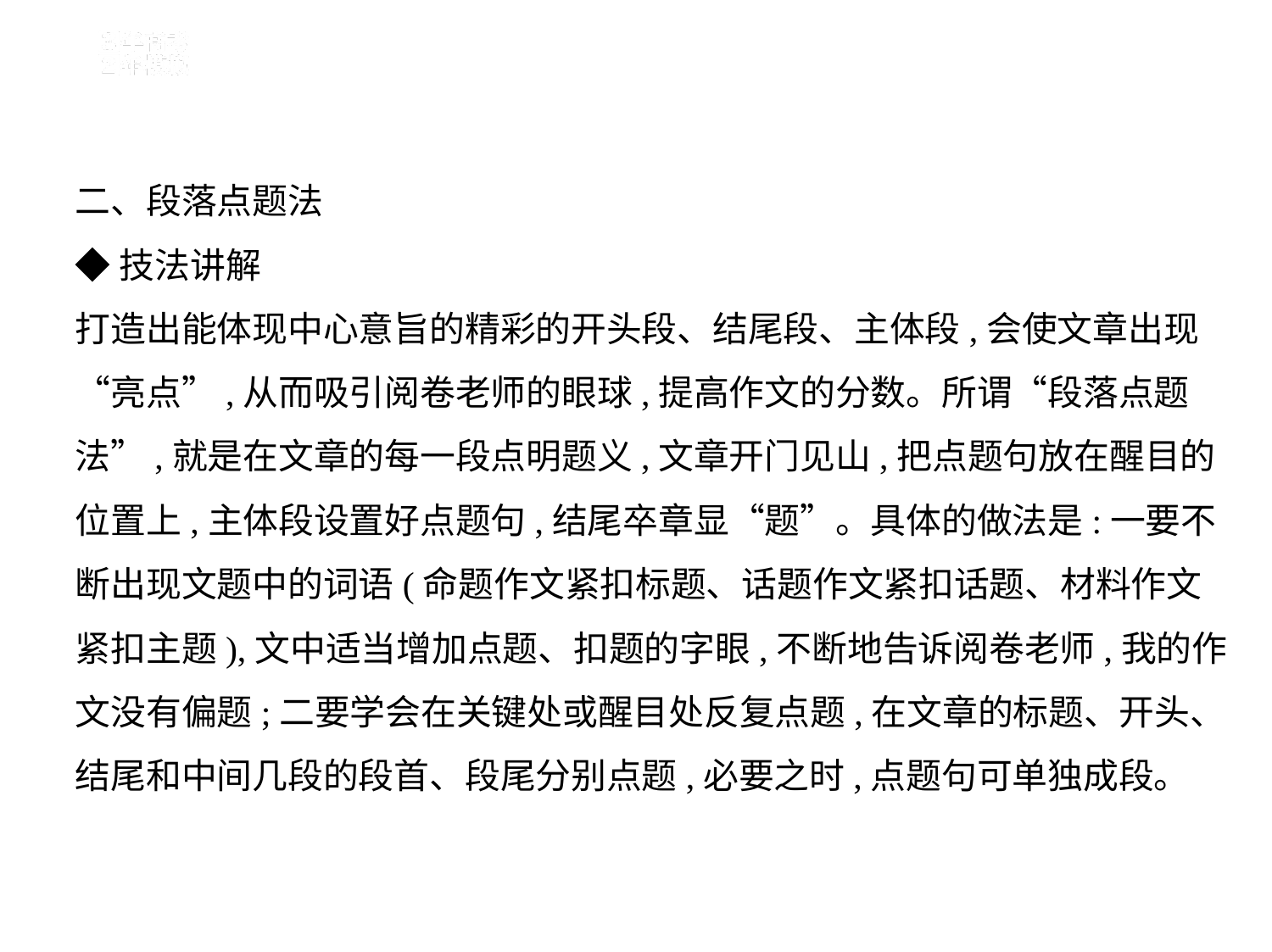

二、段落点题法
◆技法讲解
打造出能体现中心意旨的精彩的开头段、结尾段、主体段,会使文章出现
“亮点”,从而吸引阅卷老师的眼球,提高作文的分数。所谓“段落点题
法”,就是在文章的每一段点明题义,文章开门见山,把点题句放在醒目的
位置上,主体段设置好点题句,结尾卒章显“题”。具体的做法是:一要不
断出现文题中的词语(命题作文紧扣标题、话题作文紧扣话题、材料作文
紧扣主题),文中适当增加点题、扣题的字眼,不断地告诉阅卷老师,我的作
文没有偏题;二要学会在关键处或醒目处反复点题,在文章的标题、开头、
结尾和中间几段的段首、段尾分别点题,必要之时,点题句可单独成段。